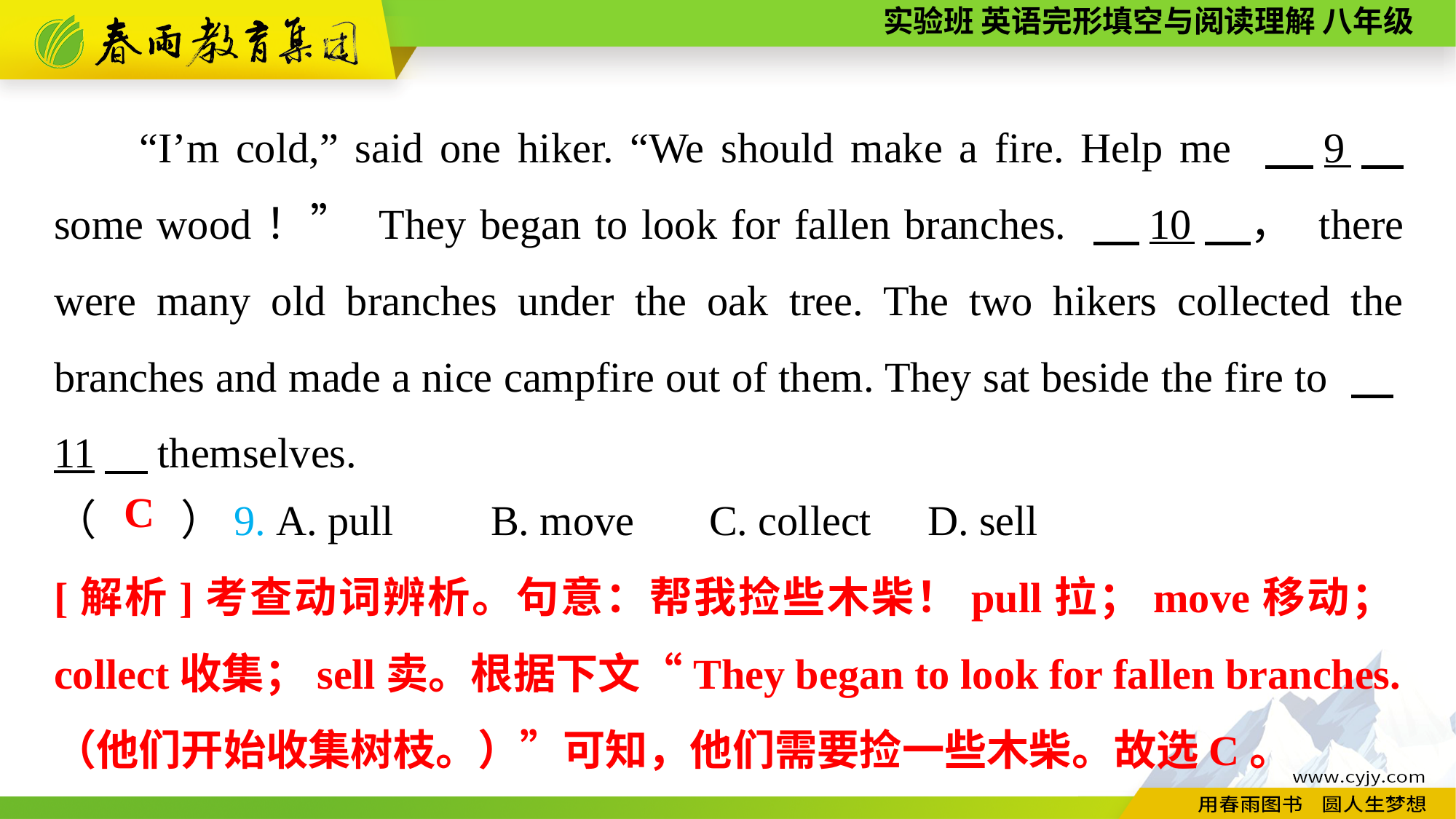

“I’m cold,” said one hiker. “We should make a fire. Help me 　9　 some wood！” They began to look for fallen branches. 　10　， there were many old branches under the oak tree. The two hikers collected the branches and made a nice campfire out of them. They sat beside the fire to 　11，themselves.
（　　）9. A. pull	B. move	C. collect	D. sell
C
[解析]考查动词辨析。句意：帮我捡些木柴！pull拉；move移动；collect收集；sell卖。根据下文“They began to look for fallen branches.（他们开始收集树枝。）”可知，他们需要捡一些木柴。故选C。